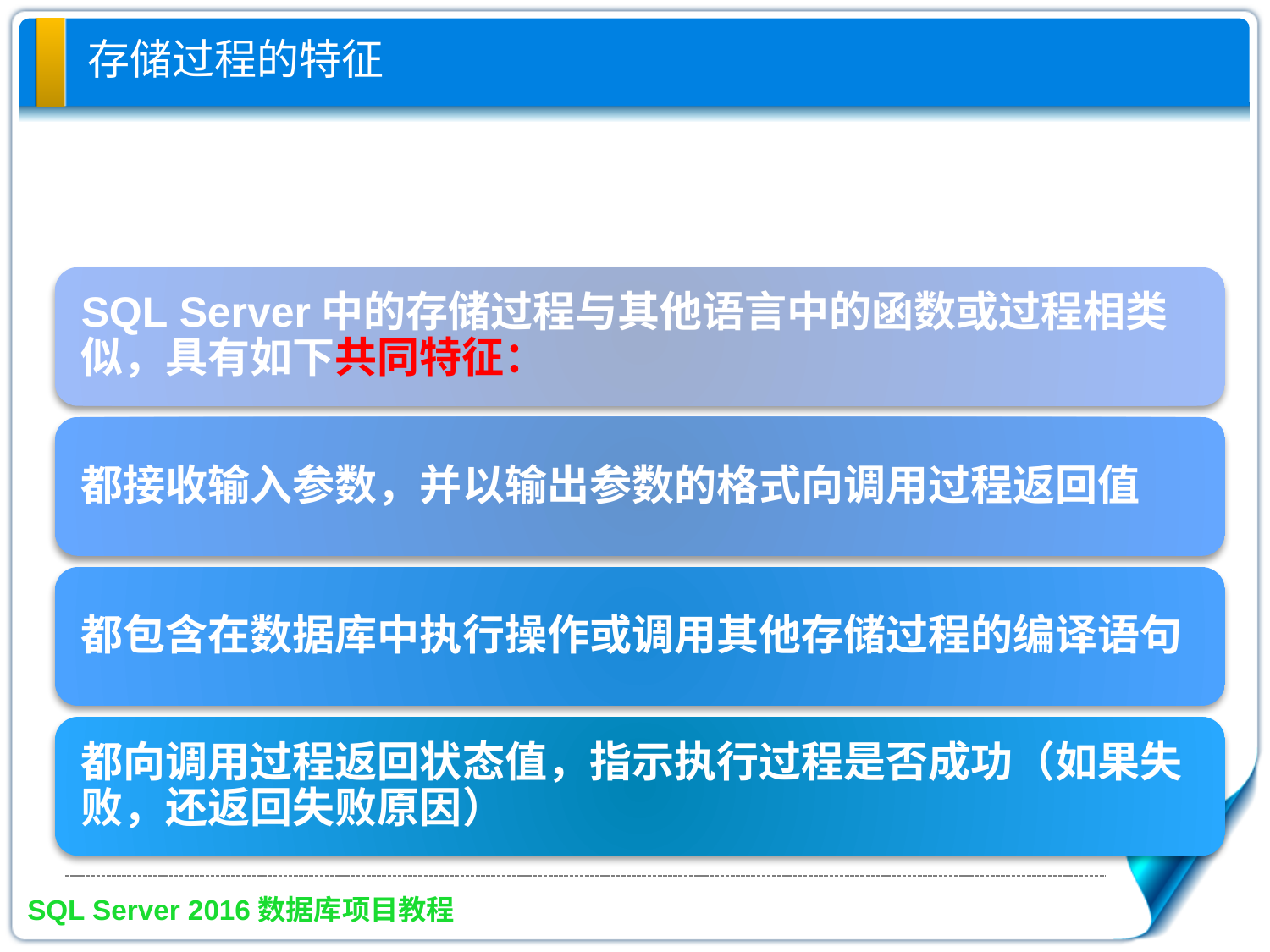

存储过程的特征

SQL Server中的存储过程与其他语言中的函数或过程相类似，具有如下共同特征：
都接收输入参数，并以输出参数的格式向调用过程返回值
都包含在数据库中执行操作或调用其他存储过程的编译语句
都向调用过程返回状态值，指示执行过程是否成功（如果失败，还返回失败原因）